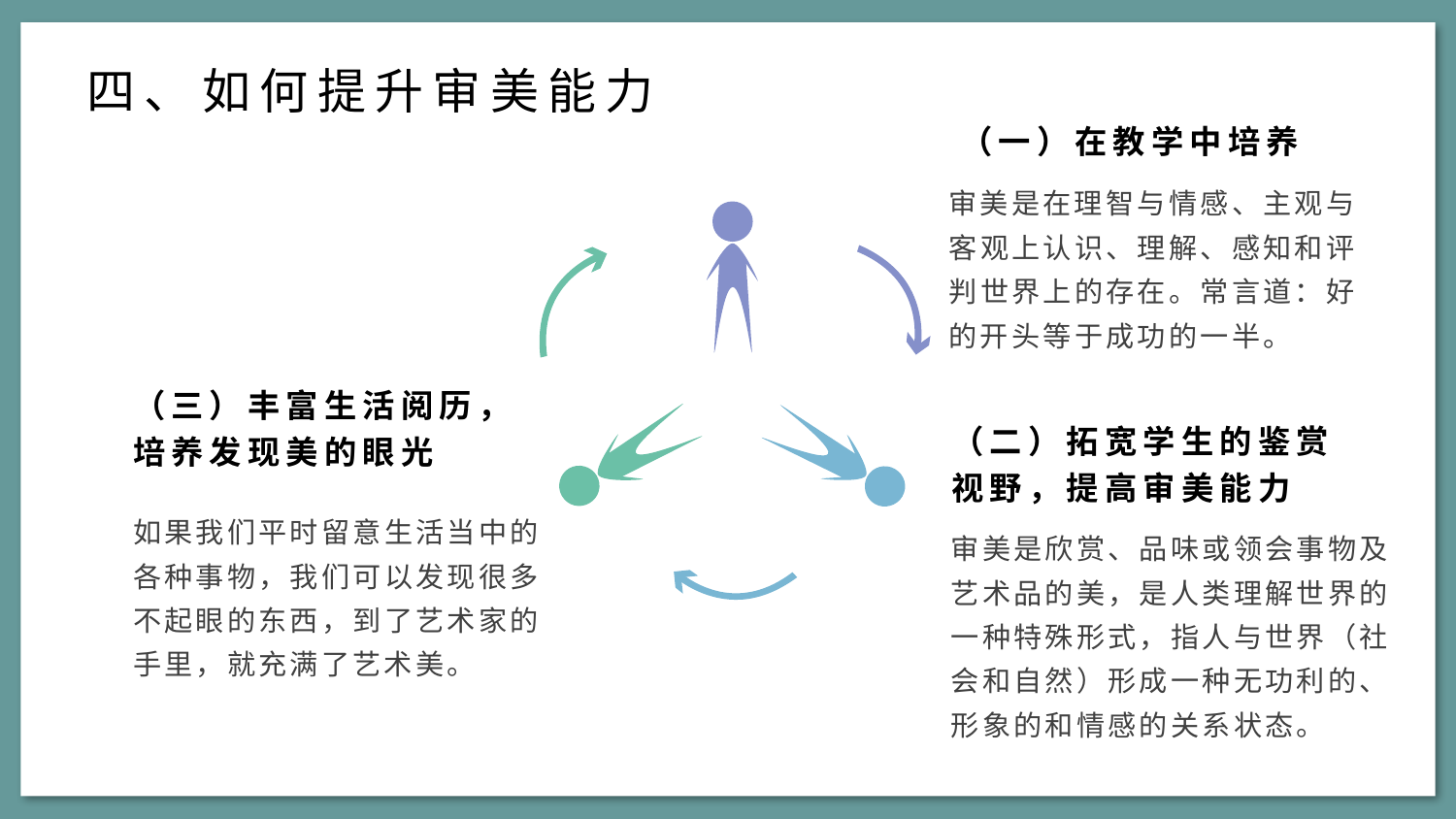

四、如何提升审美能力
（一）在教学中培养
审美是在理智与情感、主观与客观上认识、理解、感知和评判世界上的存在。常言道：好的开头等于成功的一半。

（三）丰富生活阅历，培养发现美的眼光

（二）拓宽学生的鉴赏视野，提高审美能力

如果我们平时留意生活当中的各种事物，我们可以发现很多不起眼的东西，到了艺术家的手里，就充满了艺术美。
审美是欣赏、品味或领会事物及艺术品的美，是人类理解世界的一种特殊形式，指人与世界（社会和自然）形成一种无功利的、形象的和情感的关系状态。